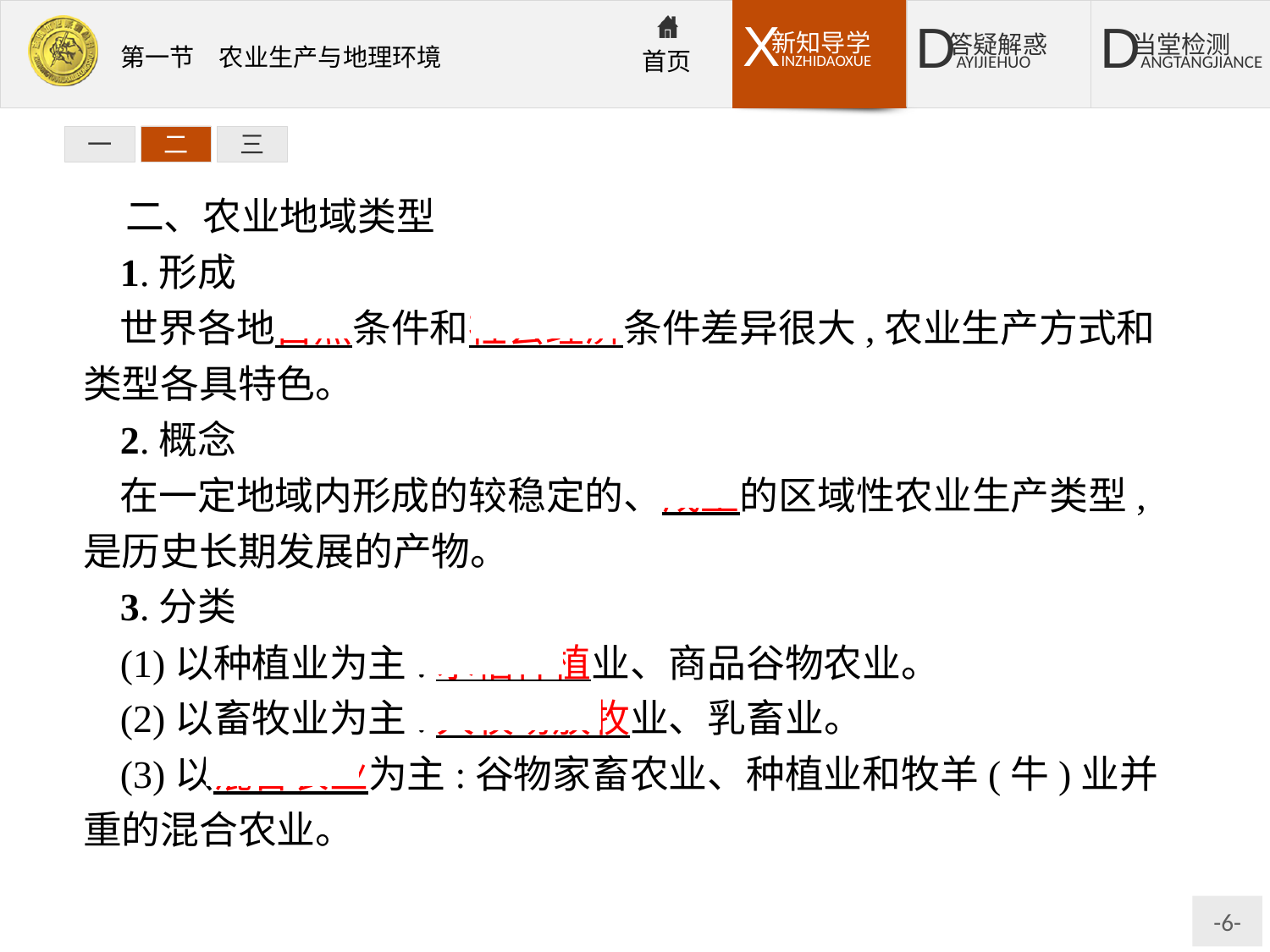

一
二
三
二、农业地域类型
1.形成
世界各地自然条件和社会经济条件差异很大,农业生产方式和类型各具特色。
2.概念
在一定地域内形成的较稳定的、成型的区域性农业生产类型,是历史长期发展的产物。
3.分类
(1)以种植业为主:水稻种植业、商品谷物农业。
(2)以畜牧业为主:大牧场放牧业、乳畜业。
(3)以混合农业为主:谷物家畜农业、种植业和牧羊(牛)业并重的混合农业。